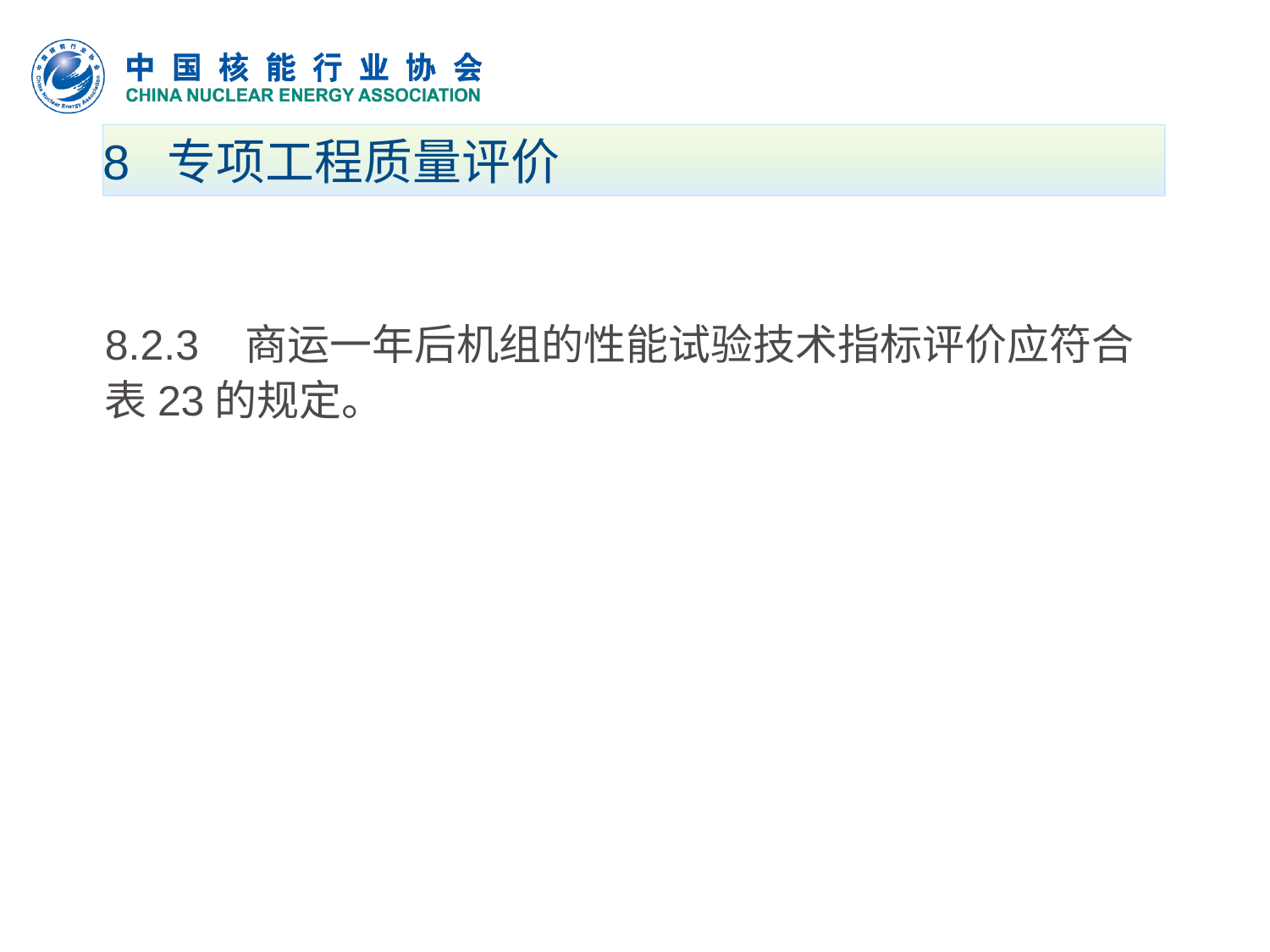

# 8  专项工程质量评价
8.2.3   商运一年后机组的性能试验技术指标评价应符合表23的规定。